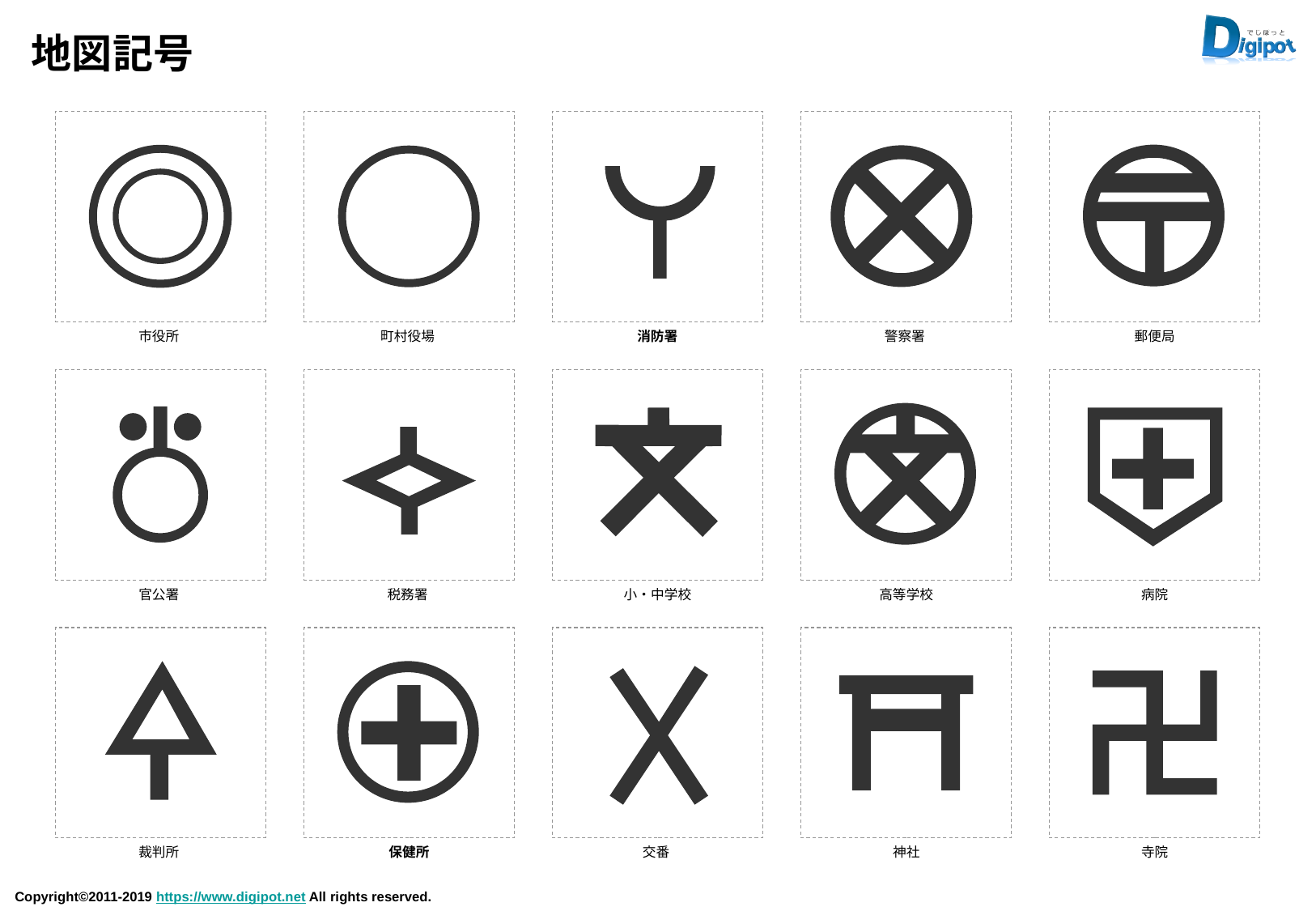

# 地図記号

市役所
町村役場
消防署
警察署
郵便局

官公署
税務署
小・中学校
高等学校
病院

裁判所
保健所
交番
神社
寺院